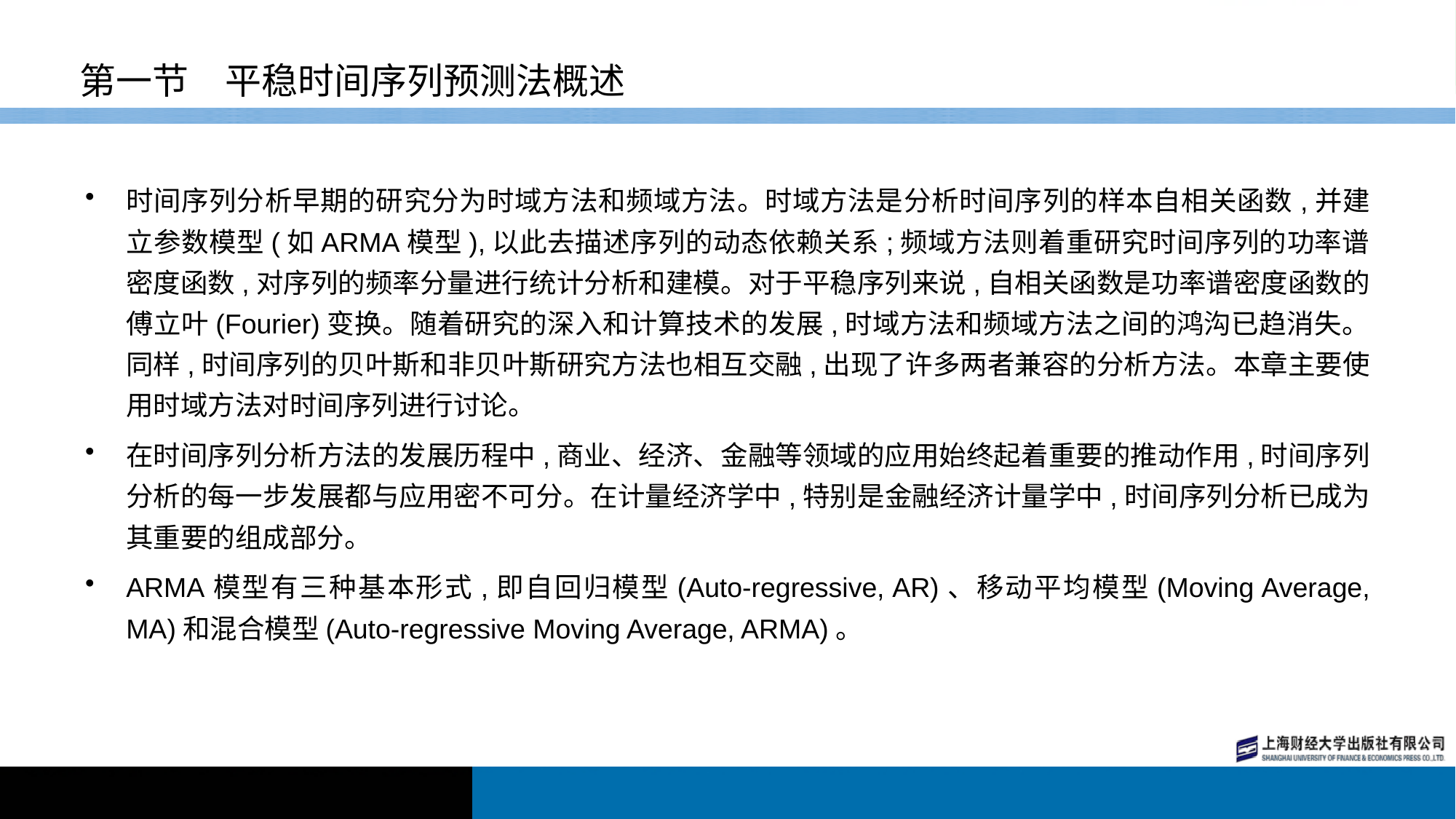

# 第一节　平稳时间序列预测法概述
时间序列分析早期的研究分为时域方法和频域方法。时域方法是分析时间序列的样本自相关函数,并建立参数模型(如ARMA模型),以此去描述序列的动态依赖关系;频域方法则着重研究时间序列的功率谱密度函数,对序列的频率分量进行统计分析和建模。对于平稳序列来说,自相关函数是功率谱密度函数的傅立叶(Fourier)变换。随着研究的深入和计算技术的发展,时域方法和频域方法之间的鸿沟已趋消失。同样,时间序列的贝叶斯和非贝叶斯研究方法也相互交融,出现了许多两者兼容的分析方法。本章主要使用时域方法对时间序列进行讨论。
在时间序列分析方法的发展历程中,商业、经济、金融等领域的应用始终起着重要的推动作用,时间序列分析的每一步发展都与应用密不可分。在计量经济学中,特别是金融经济计量学中,时间序列分析已成为其重要的组成部分。
ARMA模型有三种基本形式,即自回归模型(Auto-regressive, AR)、移动平均模型(Moving Average, MA)和混合模型(Auto-regressive Moving Average, ARMA)。
3